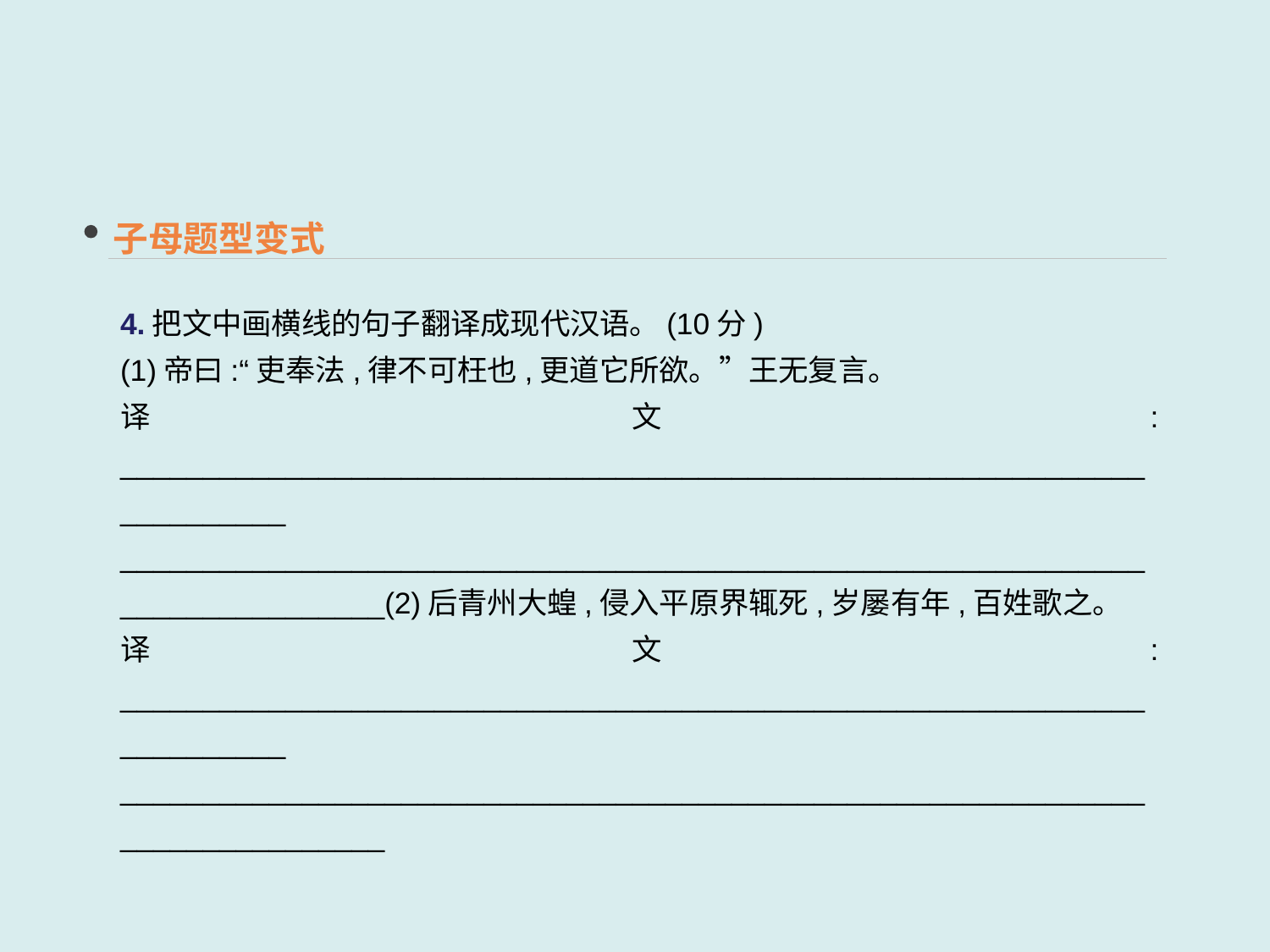

子母题型变式

4.把文中画横线的句子翻译成现代汉语。(10分)
(1)帝曰:“吏奉法,律不可枉也,更道它所欲。”王无复言。
译文: ________________________________________________________________________
______________________________________________________________________________(2)后青州大蝗,侵入平原界辄死,岁屡有年,百姓歌之。
译文: ________________________________________________________________________
______________________________________________________________________________